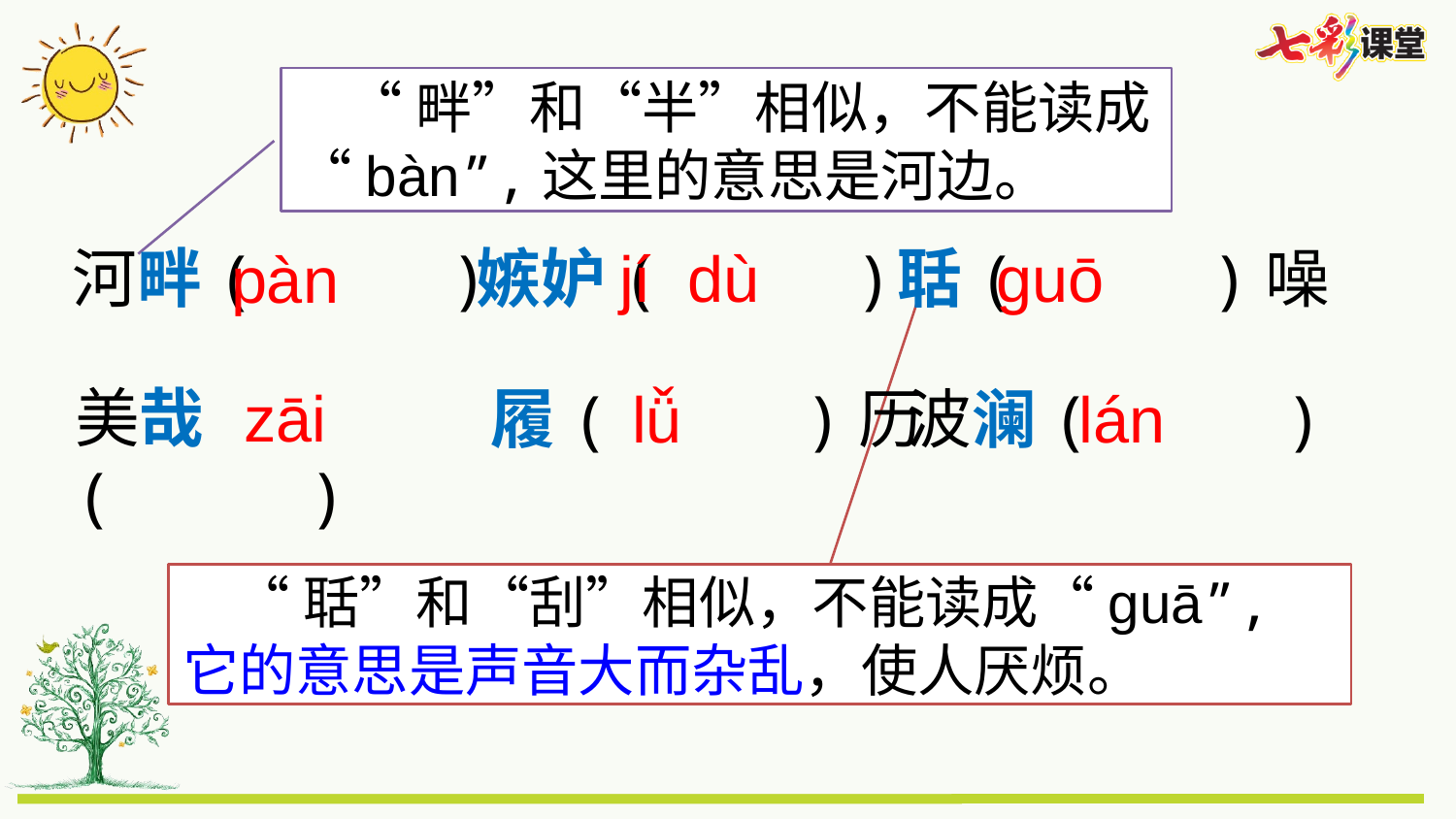

“畔”和“半”相似，不能读成“bàn”,这里的意思是河边。
河畔(     )
嫉妒(     )
jí  dù
聒(     )噪
guō
pàn
美哉(     )
zāi
履(     )历
lǚ
波澜(     )
lán
    “聒”和“刮”相似，不能读成“guā”,它的意思是声音大而杂乱，使人厌烦。